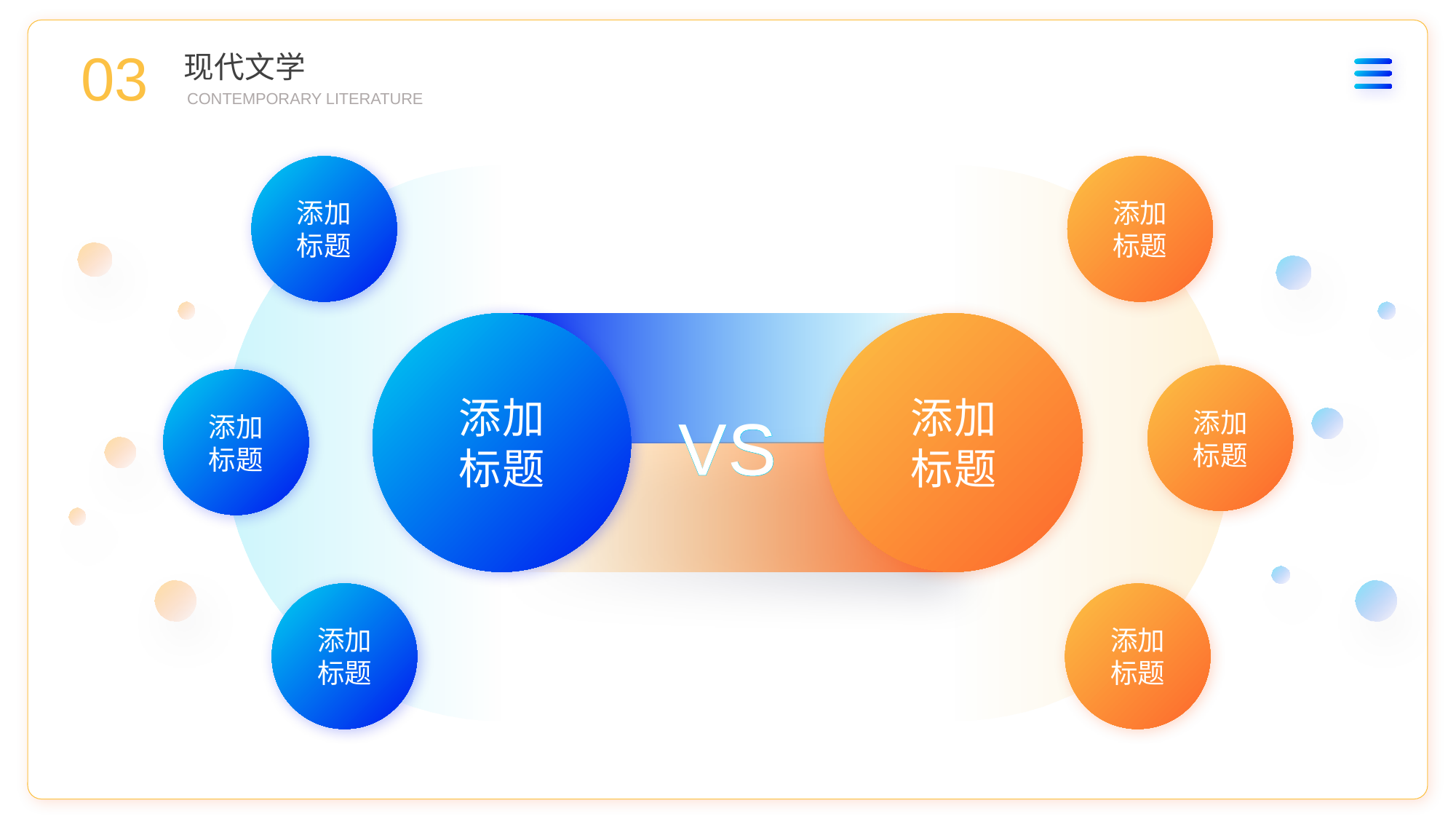

03
现代文学

CONTEMPORARY LITERATURE
添加
标题
添加
标题

添加
标题
添加
标题
添加
标题
添加
标题
VS
VS

添加
标题
添加
标题